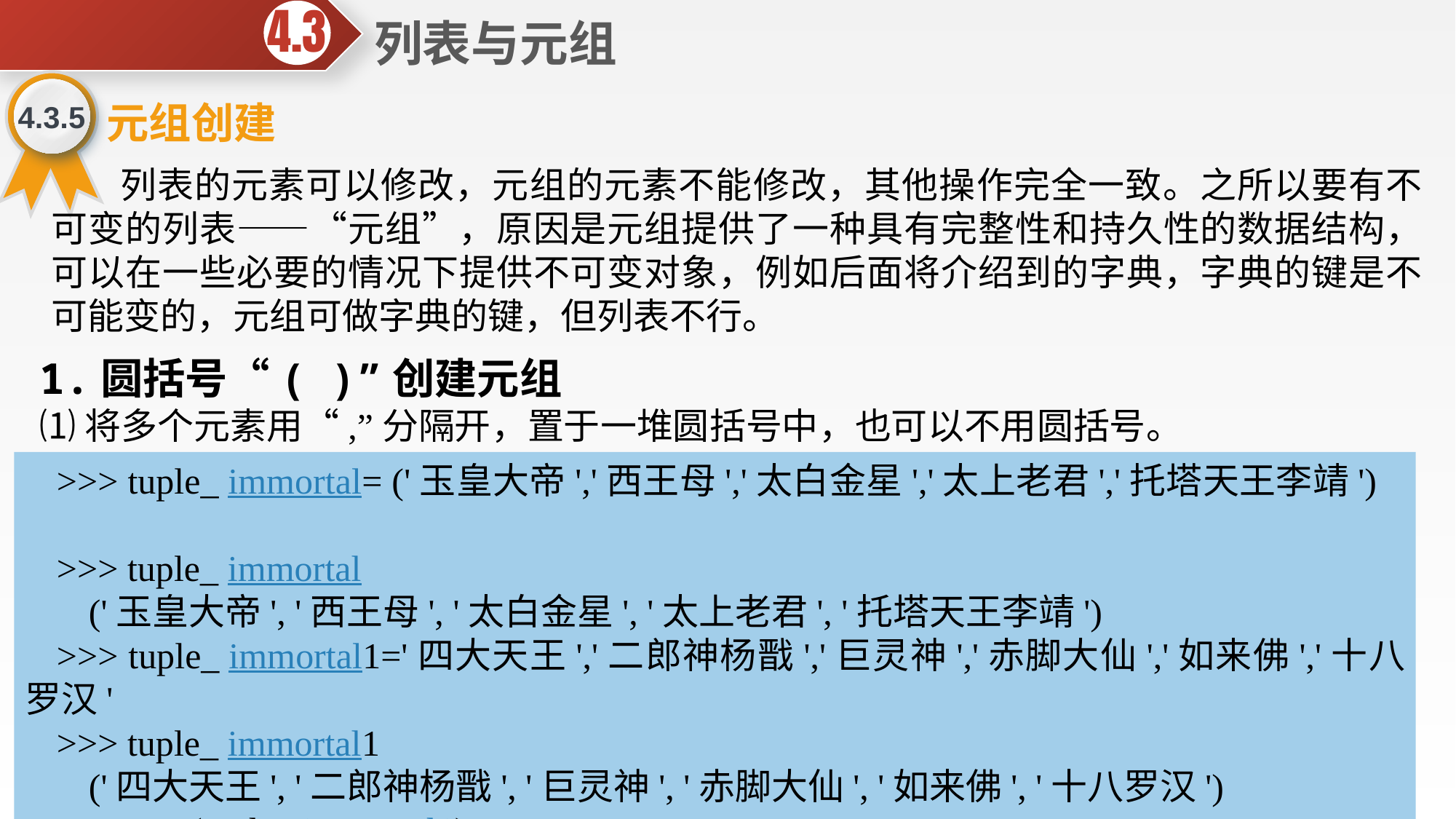

列表与元组

4.3

4.3.5

元组创建
   列表的元素可以修改，元组的元素不能修改，其他操作完全一致。之所以要有不可变的列表——“元组”，原因是元组提供了一种具有完整性和持久性的数据结构，可以在一些必要的情况下提供不可变对象，例如后面将介绍到的字典，字典的键是不可能变的，元组可做字典的键，但列表不行。
1.圆括号“( )”创建元组
⑴将多个元素用“,”分隔开，置于一堆圆括号中，也可以不用圆括号。
>>> tuple_ immortal= ('玉皇大帝','西王母','太白金星','太上老君','托塔天王李靖')
>>> tuple_ immortal
('玉皇大帝', '西王母', '太白金星', '太上老君', '托塔天王李靖')
>>> tuple_ immortal1='四大天王','二郎神杨戬','巨灵神','赤脚大仙','如来佛','十八罗汉'
>>> tuple_ immortal1
('四大天王', '二郎神杨戬', '巨灵神', '赤脚大仙', '如来佛', '十八罗汉')
>>> type(tuple_ immortal1)
<class 'tuple'>